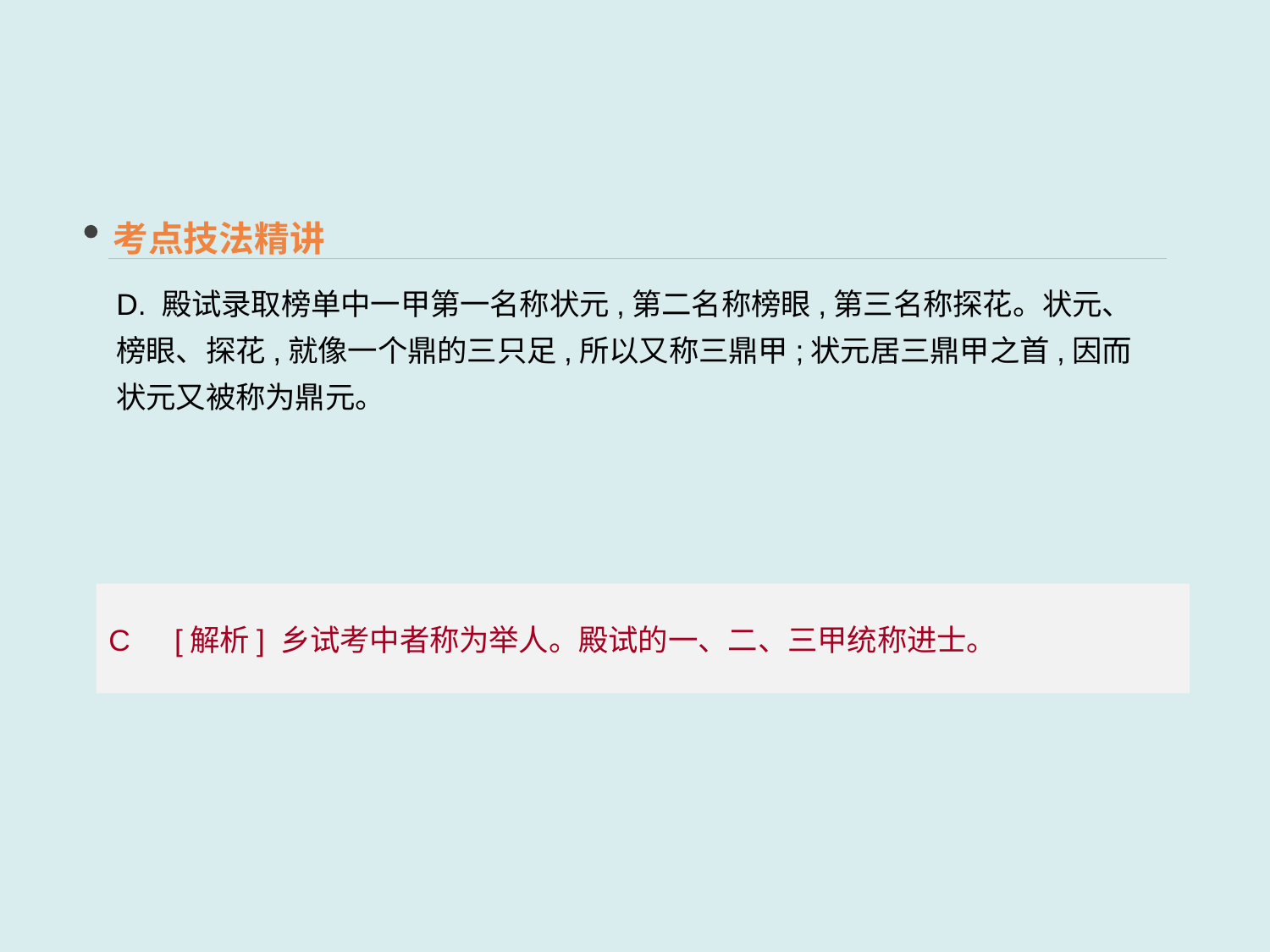

考点技法精讲

D. 殿试录取榜单中一甲第一名称状元,第二名称榜眼,第三名称探花。状元、榜眼、探花,就像一个鼎的三只足,所以又称三鼎甲;状元居三鼎甲之首,因而状元又被称为鼎元。

C　[解析] 乡试考中者称为举人。殿试的一、二、三甲统称进士。